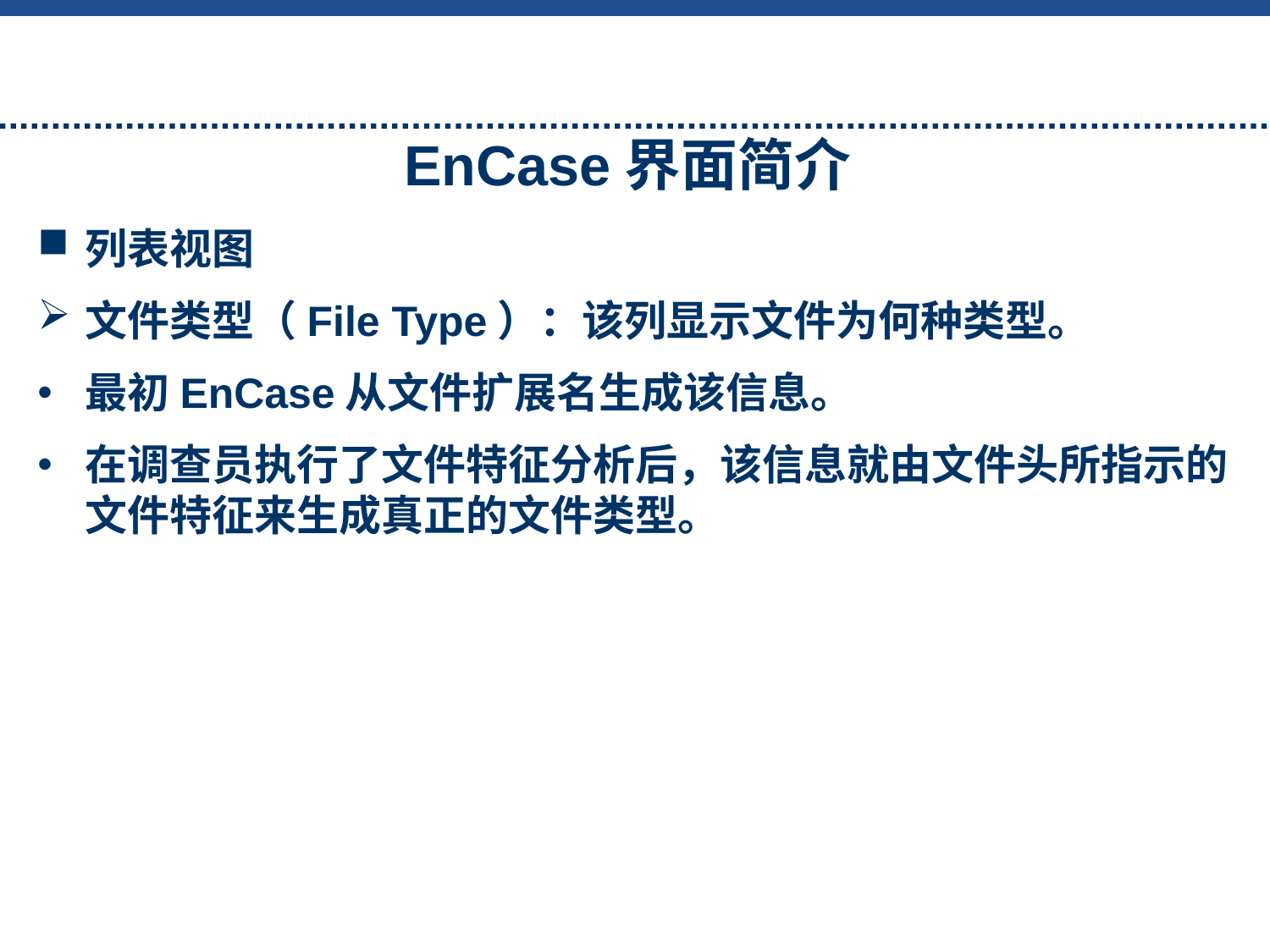

EnCase界面简介
列表视图
文件类型（File Type）：该列显示文件为何种类型。
最初EnCase从文件扩展名生成该信息。
在调查员执行了文件特征分析后，该信息就由文件头所指示的文件特征来生成真正的文件类型。